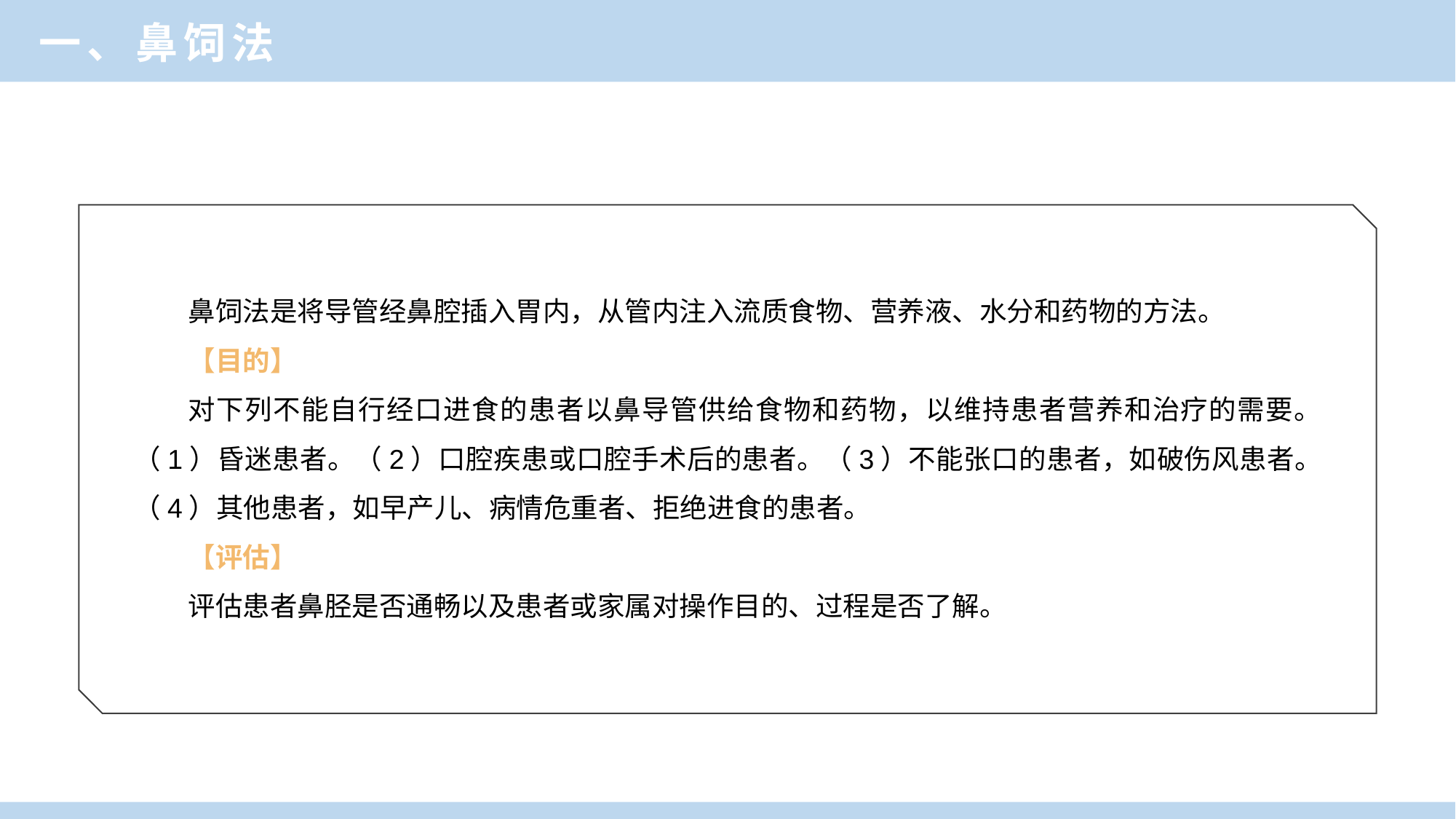

一、鼻饲法

鼻饲法是将导管经鼻腔插入胃内，从管内注入流质食物、营养液、水分和药物的方法。
【目的】
对下列不能自行经口进食的患者以鼻导管供给食物和药物，以维持患者营养和治疗的需要。（1）昏迷患者。（2）口腔疾患或口腔手术后的患者。（3）不能张口的患者，如破伤风患者。（4）其他患者，如早产儿、病情危重者、拒绝进食的患者。
【评估】
评估患者鼻胫是否通畅以及患者或家属对操作目的、过程是否了解。